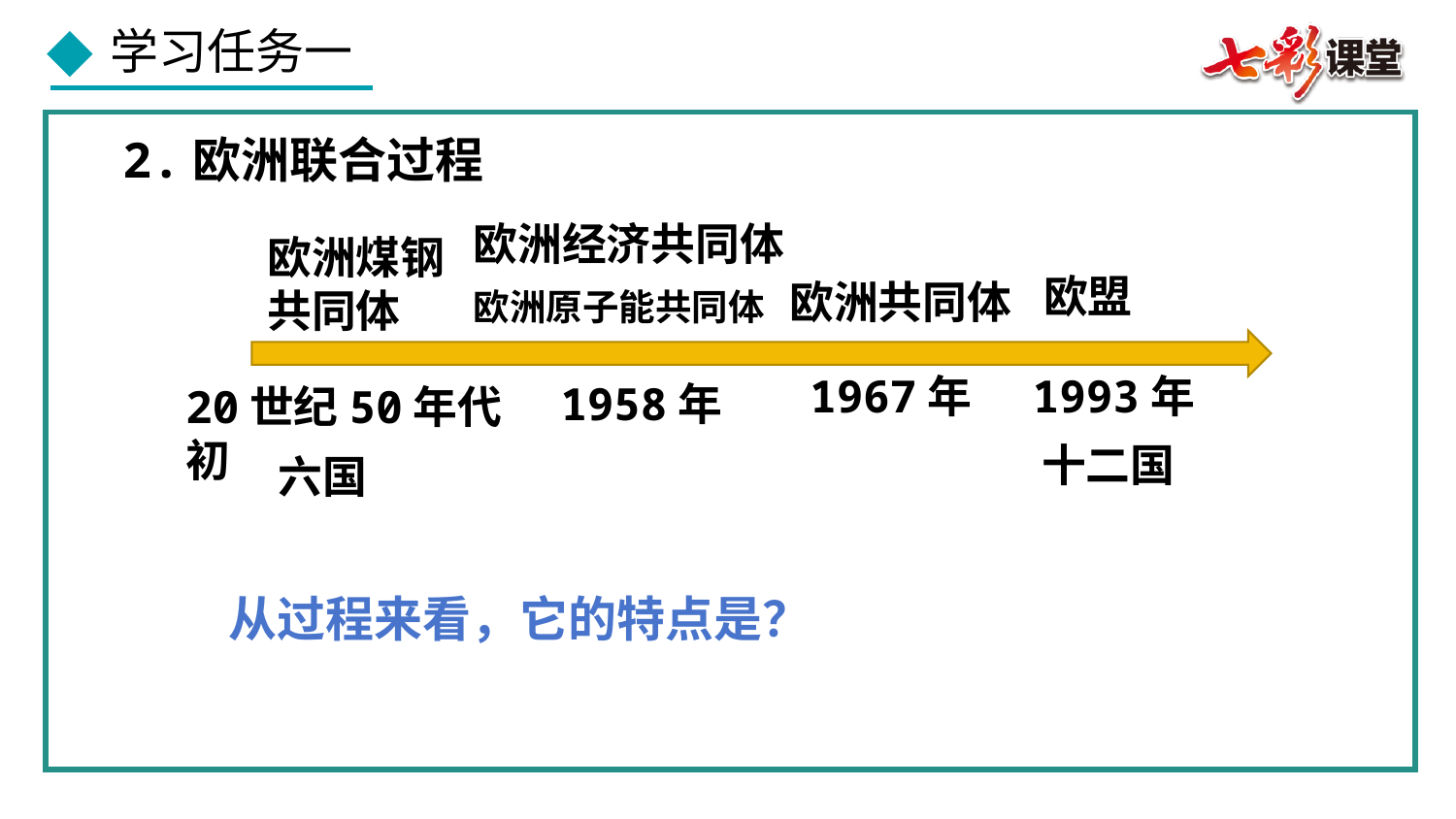

2.欧洲联合过程
欧洲经济共同体
欧洲煤钢
共同体
欧盟
欧洲共同体
欧洲原子能共同体

1967年
1993年
1958年
20世纪50年代初
十二国
六国
从过程来看，它的特点是？